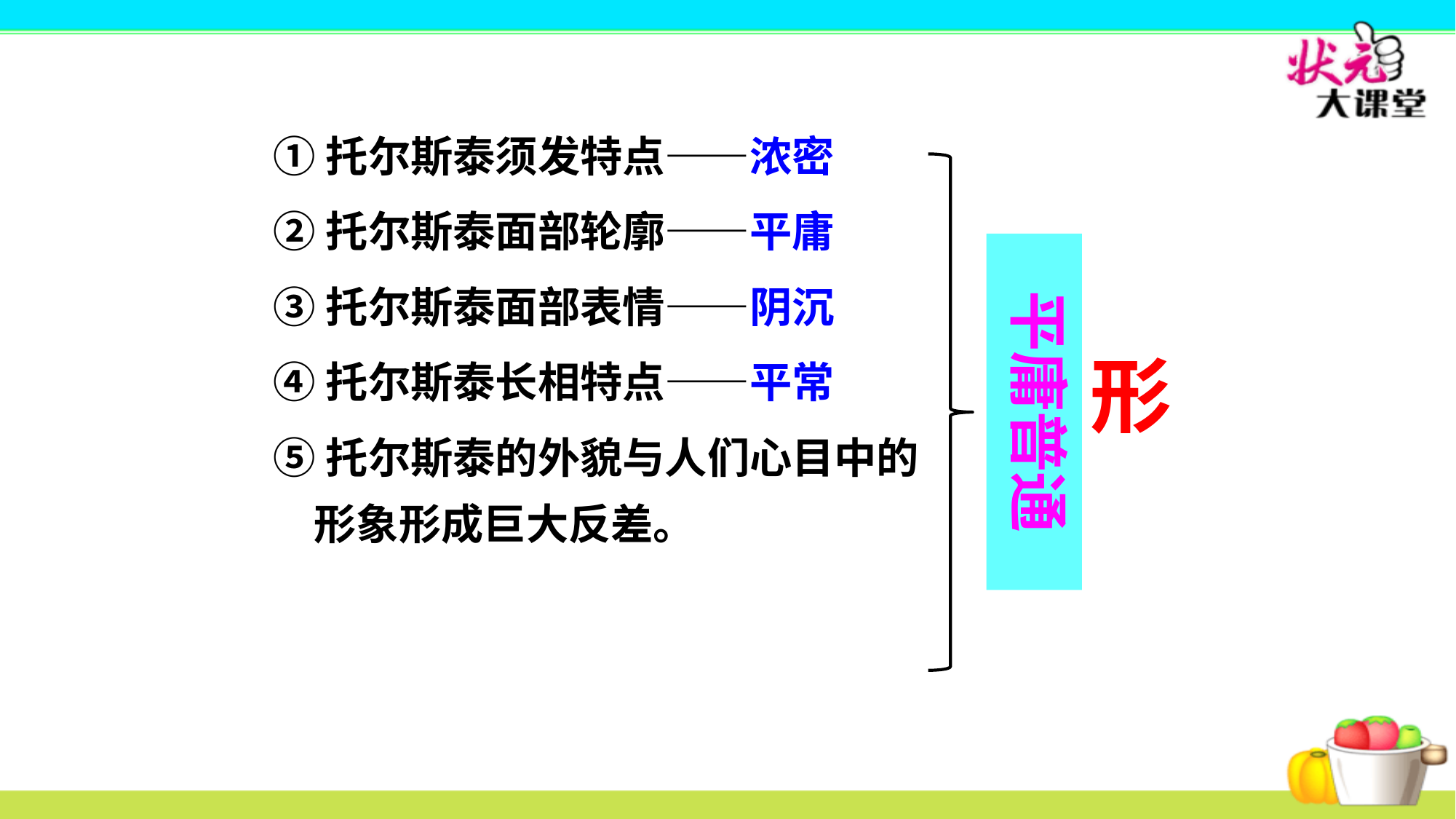

①托尔斯泰须发特点——浓密
②托尔斯泰面部轮廓——平庸
③托尔斯泰面部表情——阴沉
④托尔斯泰长相特点——平常
⑤托尔斯泰的外貌与人们心目中的形象形成巨大反差。

平庸普通
形